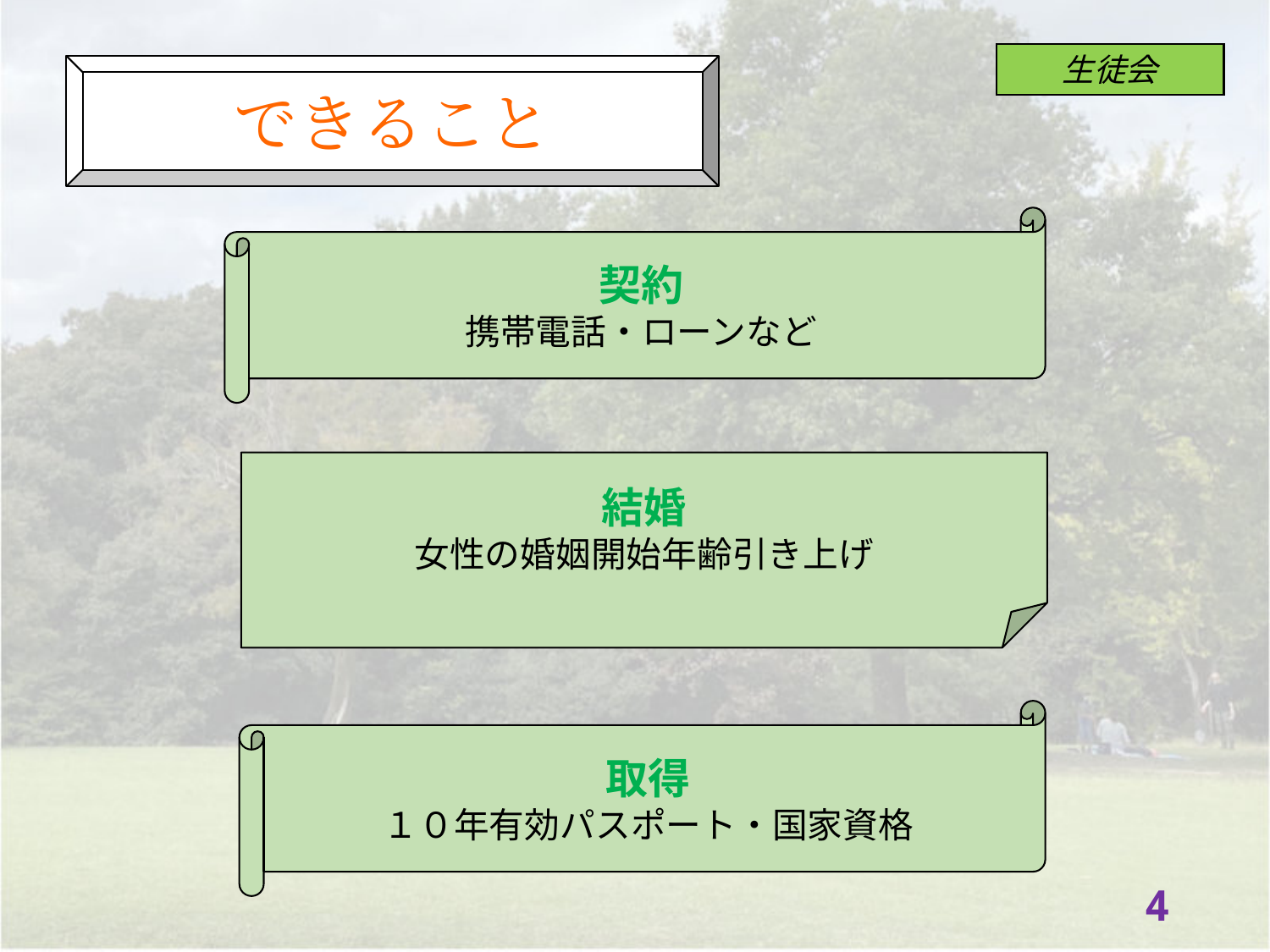

できること
契約
携帯電話・ローンなど
結婚
女性の婚姻開始年齢引き上げ
取得
１０年有効パスポート・国家資格
4